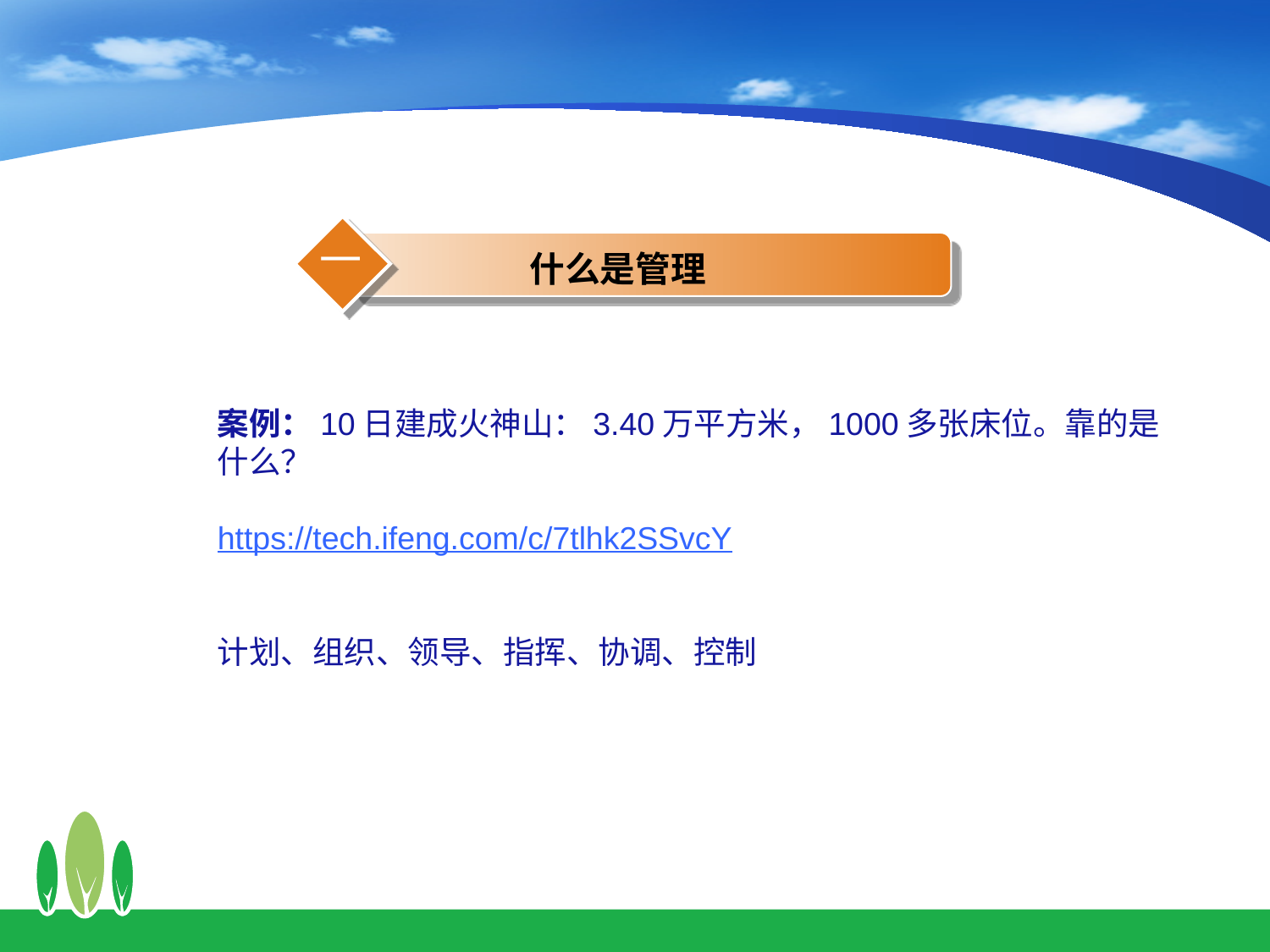

一

什么是管理
案例：10日建成火神山：3.40万平方米，1000多张床位。靠的是什么？

https://tech.ifeng.com/c/7tlhk2SSvcY

计划、组织、领导、指挥、协调、控制
4